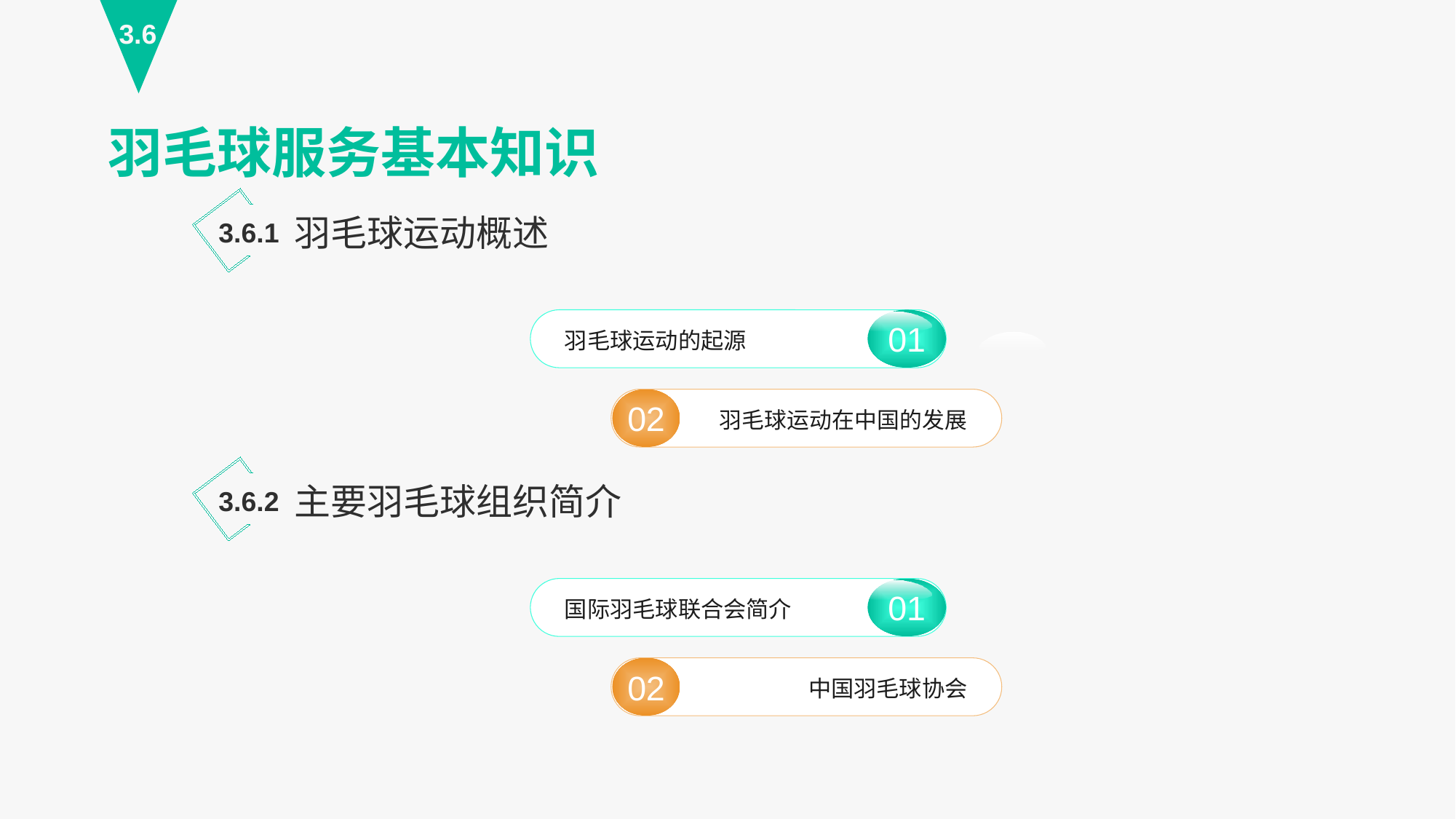

3.6
羽毛球服务基本知识

羽毛球运动概述
3.6.1

01
羽毛球运动的起源

02
羽毛球运动在中国的发展

主要羽毛球组织简介
3.6.2

01
国际羽毛球联合会简介
02
中国羽毛球协会